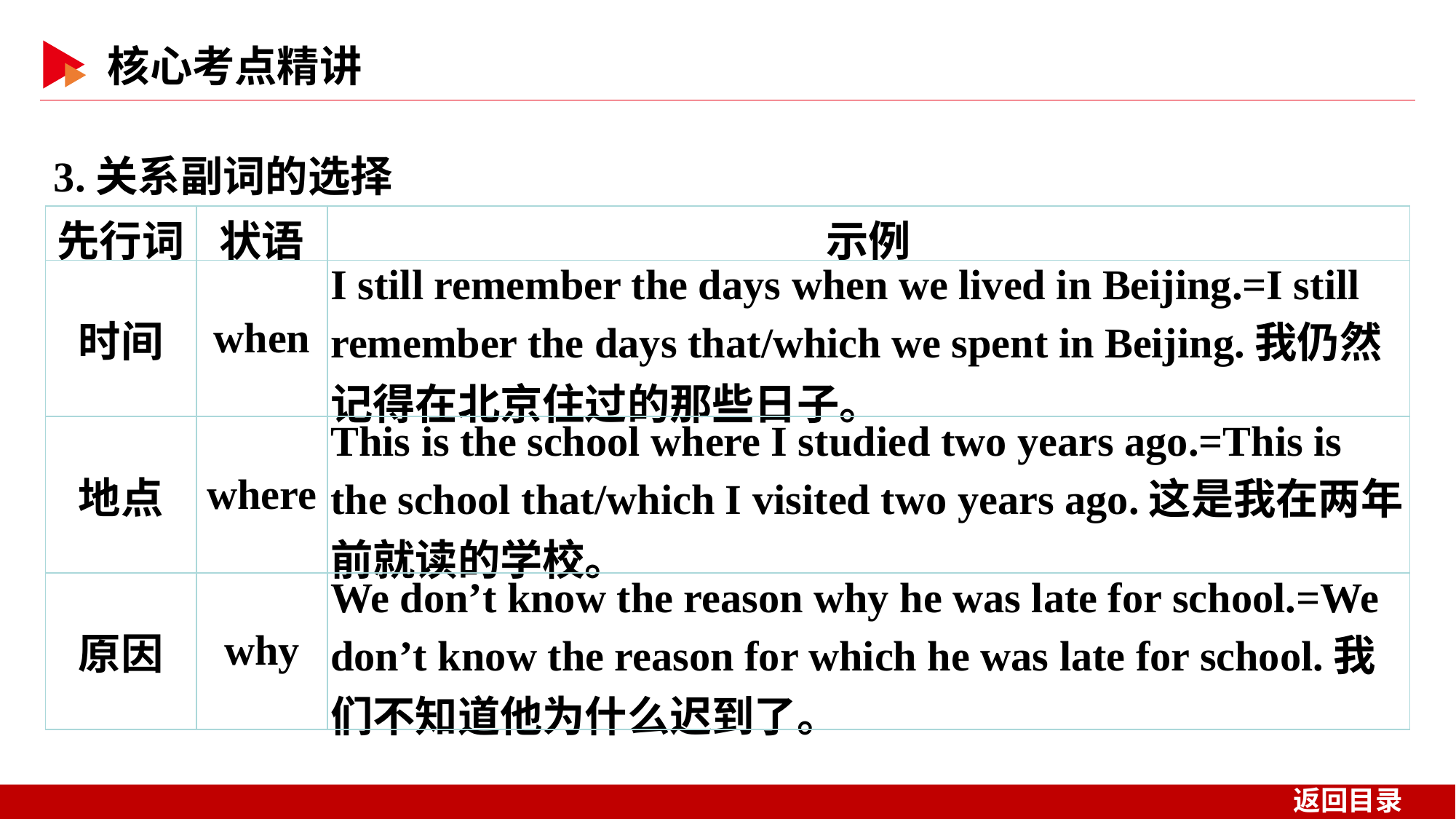

3.关系副词的选择
| 先行词 | 状语 | 示例 |
| --- | --- | --- |
| 时间 | when | I still remember the days when we lived in Beijing.=I still remember the days that/which we spent in Beijing.我仍然记得在北京住过的那些日子。 |
| 地点 | where | This is the school where I studied two years ago.=This is the school that/which I visited two years ago.这是我在两年前就读的学校。 |
| 原因 | why | We don’t know the reason why he was late for school.=We don’t know the reason for which he was late for school.我们不知道他为什么迟到了。 |